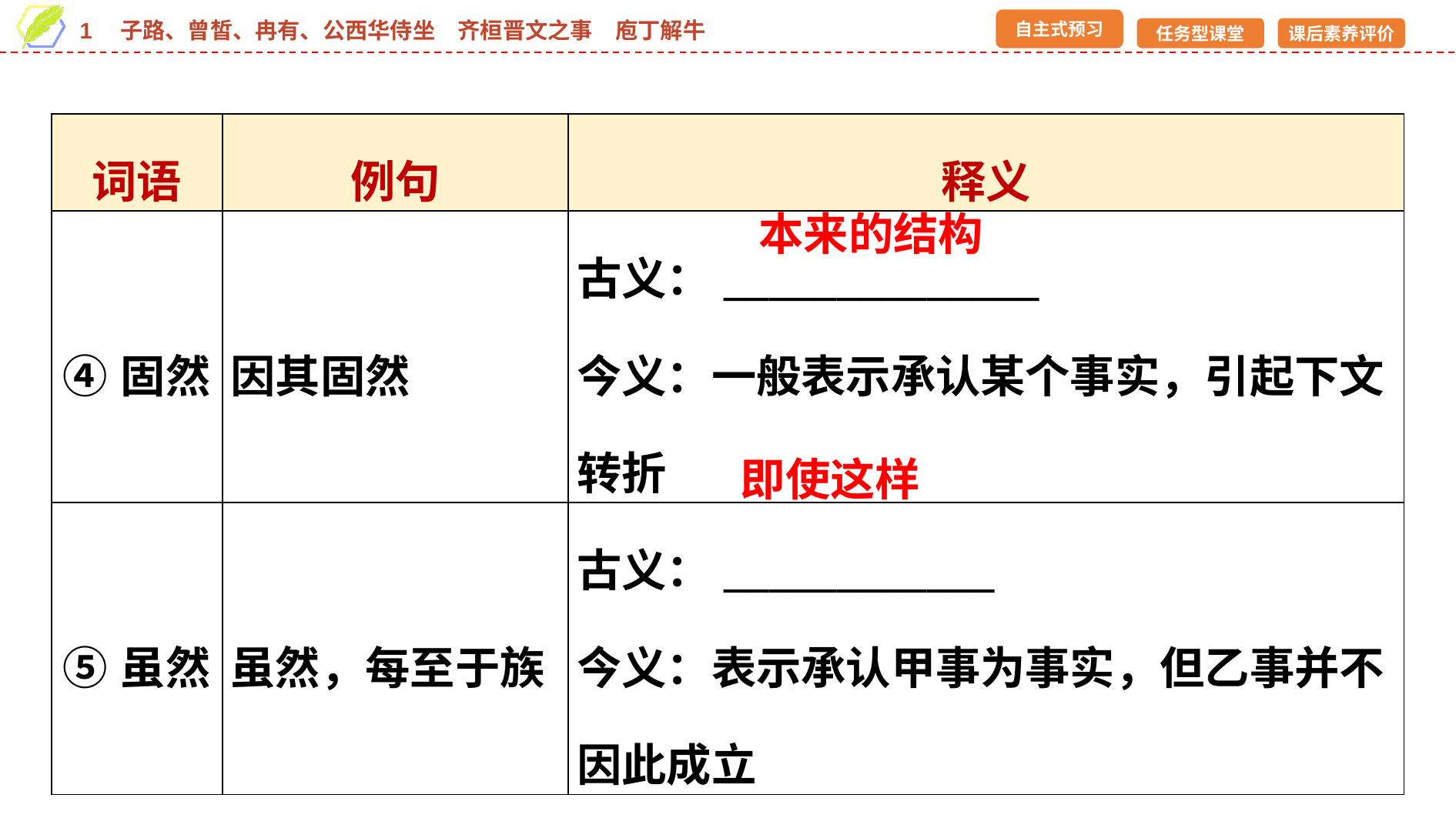

| 词语 | 例句 | 释义 |
| --- | --- | --- |
| ④固然 | 因其固然 | 古义：\_\_\_\_\_\_\_\_\_\_\_\_\_\_ 今义：一般表示承认某个事实，引起下文转折 |
| ⑤虽然 | 虽然，每至于族 | 古义：\_\_\_\_\_\_\_\_\_\_\_\_ 今义：表示承认甲事为事实，但乙事并不因此成立 |
本来的结构
即使这样